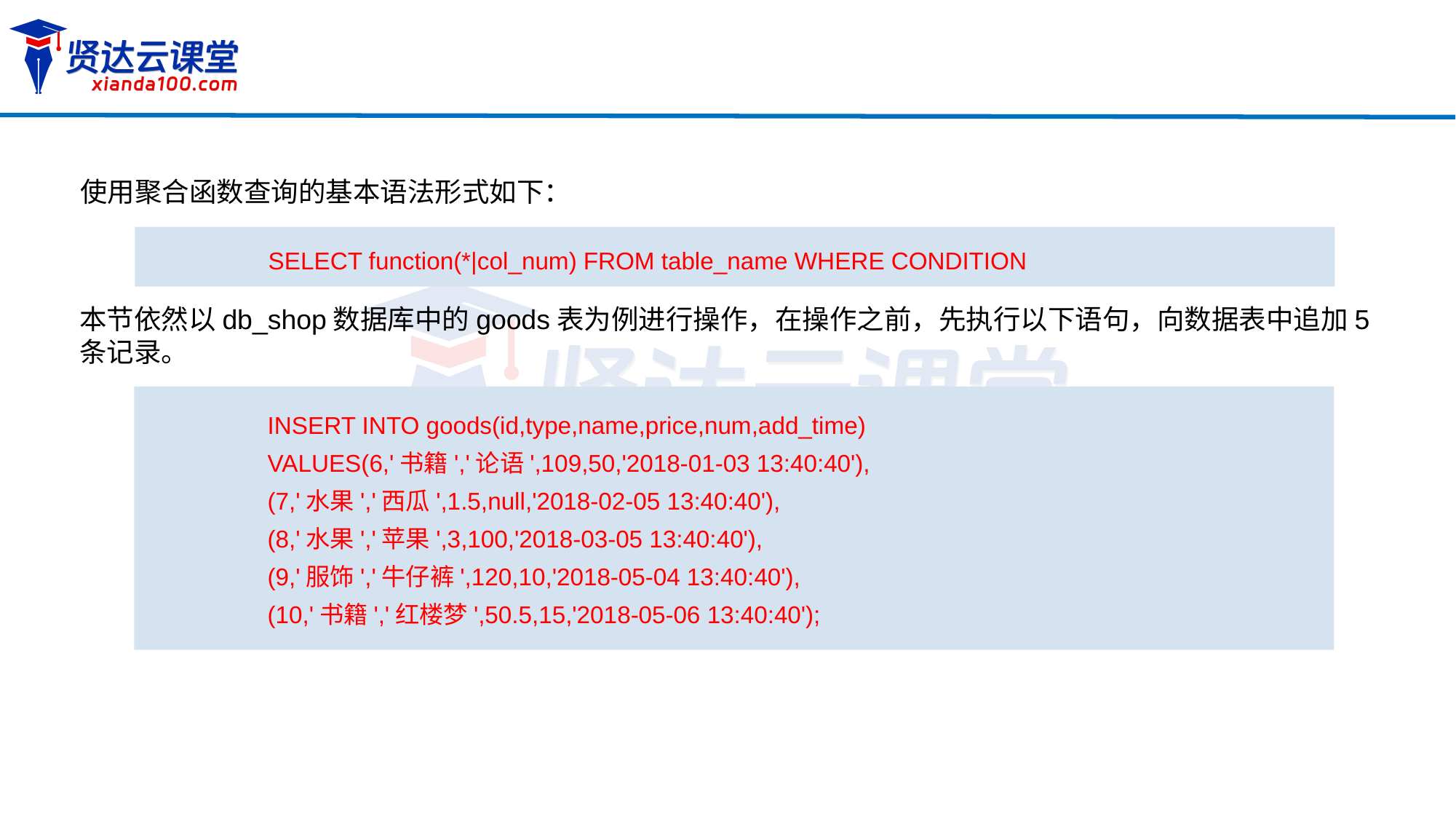

使用聚合函数查询的基本语法形式如下：

SELECT function(*|col_num) FROM table_name WHERE CONDITION
本节依然以db_shop数据库中的goods表为例进行操作，在操作之前，先执行以下语句，向数据表中追加5条记录。

INSERT INTO goods(id,type,name,price,num,add_time)
VALUES(6,'书籍','论语',109,50,'2018-01-03 13:40:40'),
(7,'水果','西瓜',1.5,null,'2018-02-05 13:40:40'),
(8,'水果','苹果',3,100,'2018-03-05 13:40:40'),
(9,'服饰','牛仔裤',120,10,'2018-05-04 13:40:40'),
(10,'书籍','红楼梦',50.5,15,'2018-05-06 13:40:40');